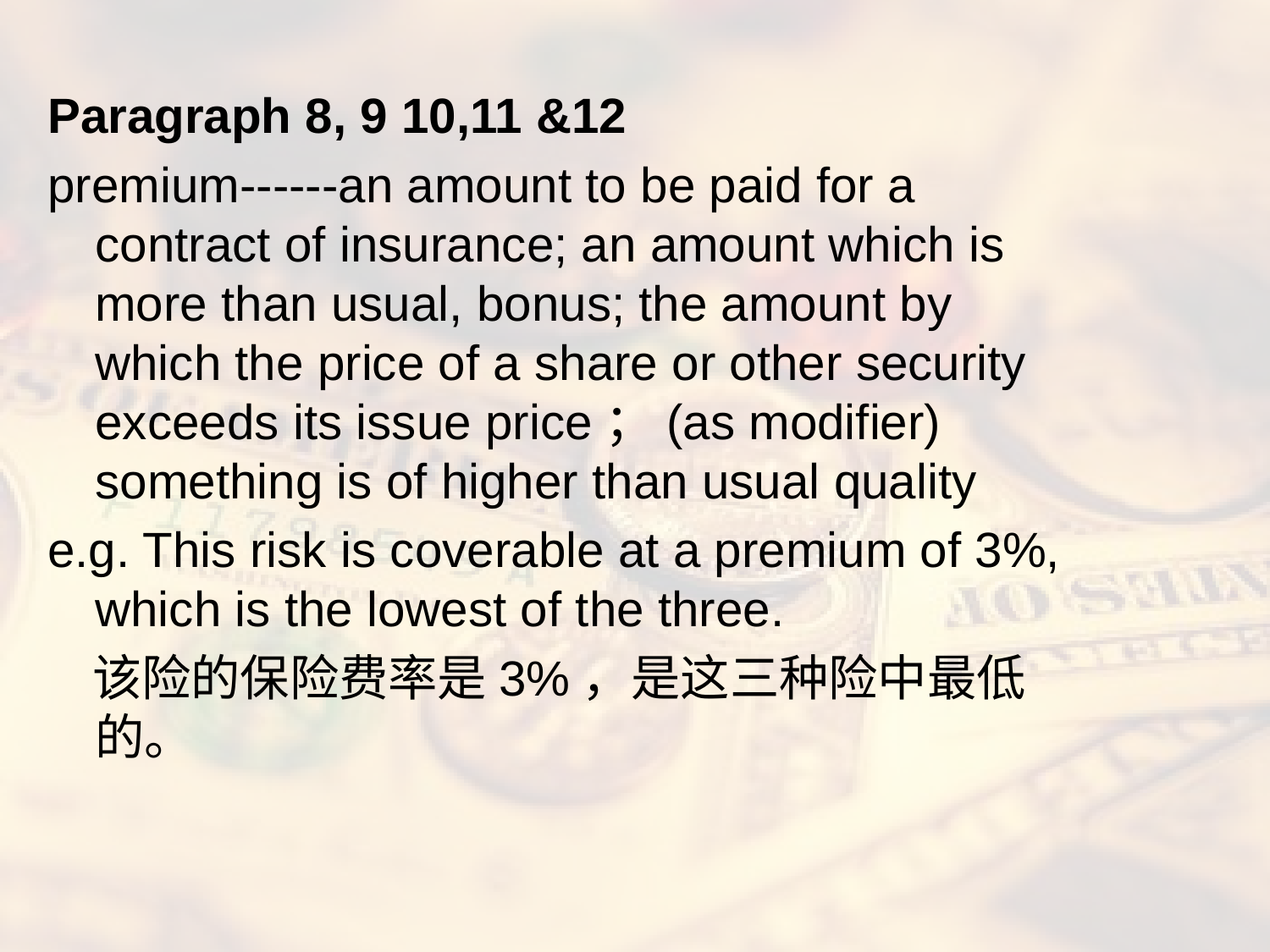

Paragraph 8, 9 10,11 &12
premium------an amount to be paid for a contract of insurance; an amount which is more than usual, bonus; the amount by which the price of a share or other security exceeds its issue price；(as modifier) something is of higher than usual quality
e.g. This risk is coverable at a premium of 3%, which is the lowest of the three.
   该险的保险费率是3%，是这三种险中最低的。
#